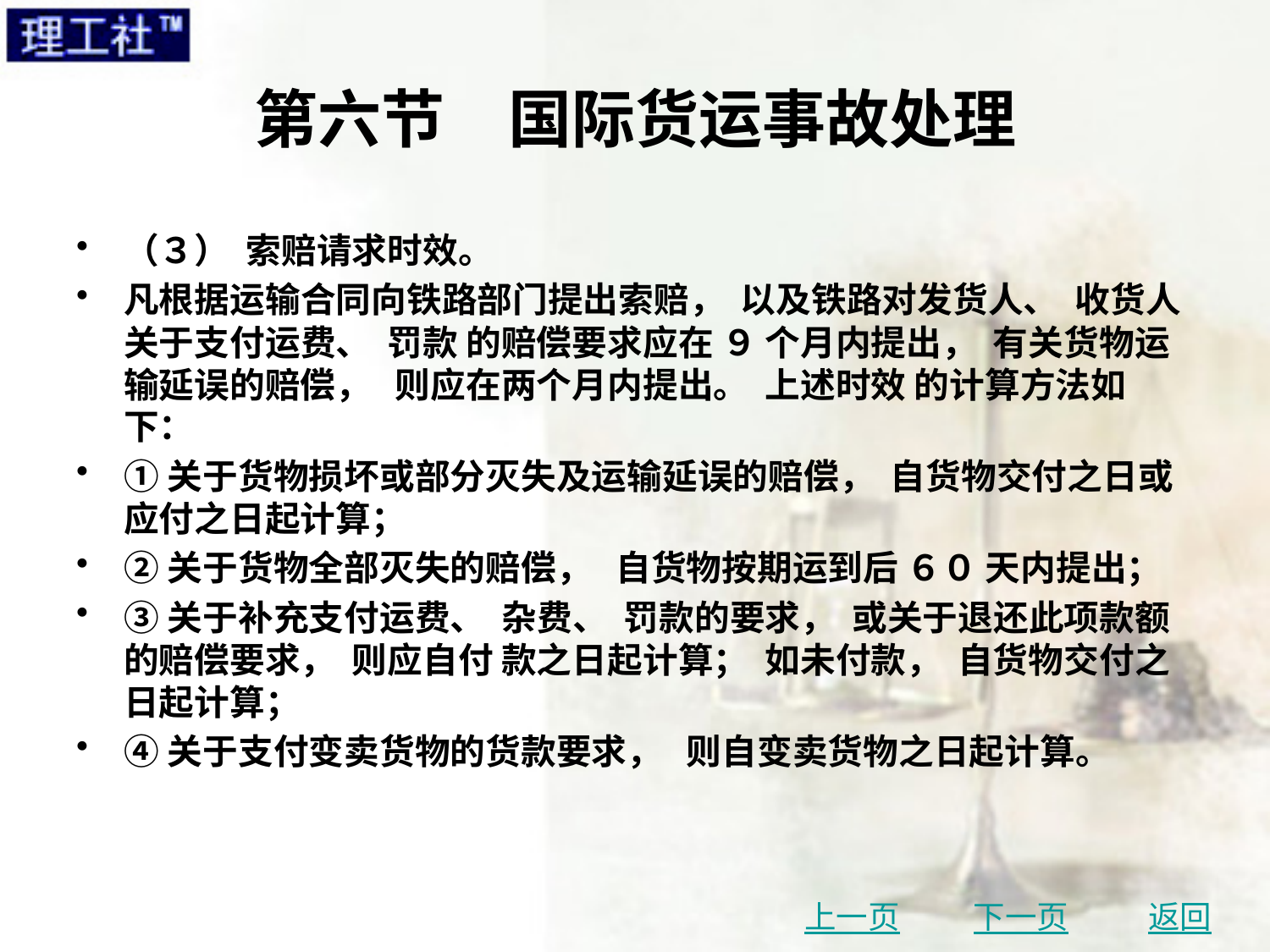

# 第六节　国际货运事故处理
（３）  索赔请求时效。
凡根据运输合同向铁路部门提出索赔，  以及铁路对发货人、  收货人关于支付运费、  罚款 的赔偿要求应在 ９ 个月内提出，  有关货物运输延误的赔偿，   则应在两个月内提出。  上述时效 的计算方法如下：
①关于货物损坏或部分灭失及运输延误的赔偿，  自货物交付之日或应付之日起计算；
②关于货物全部灭失的赔偿，   自货物按期运到后 ６０ 天内提出；
③关于补充支付运费、  杂费、  罚款的要求，  或关于退还此项款额的赔偿要求，  则应自付 款之日起计算；  如未付款，  自货物交付之日起计算；
④关于支付变卖货物的货款要求，   则自变卖货物之日起计算。

上一页
下一页
返回